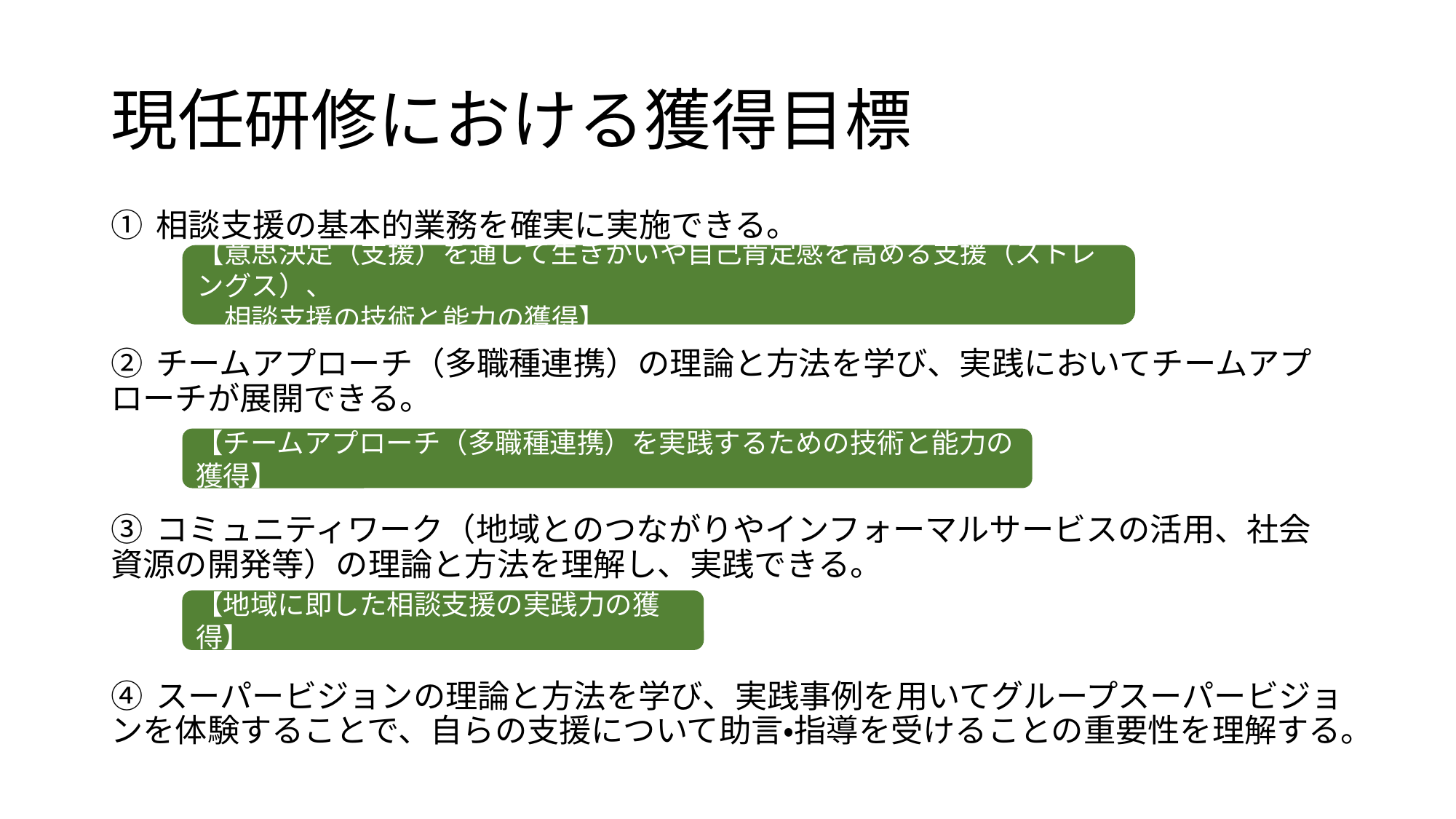

# 現任研修における獲得目標
① 相談支援の基本的業務を確実に実施できる。

② チームアプローチ（多職種連携）の理論と方法を学び、実践においてチームアプローチが展開できる。

③ コミュニティワーク（地域とのつながりやインフォーマルサービスの活用、社会資源の開発等）の理論と方法を理解し、実践できる。

④ スーパービジョンの理論と方法を学び、実践事例を用いてグループスーパービジョンを体験することで、自らの支援について助言・指導を受けることの重要性を理解する。
【意思決定（支援）を通して生きがいや自己肯定感を高める支援（ストレングス）、
　相談支援の技術と能力の獲得】
【チームアプローチ（多職種連携）を実践するための技術と能力の獲得】
【地域に即した相談支援の実践力の獲得】